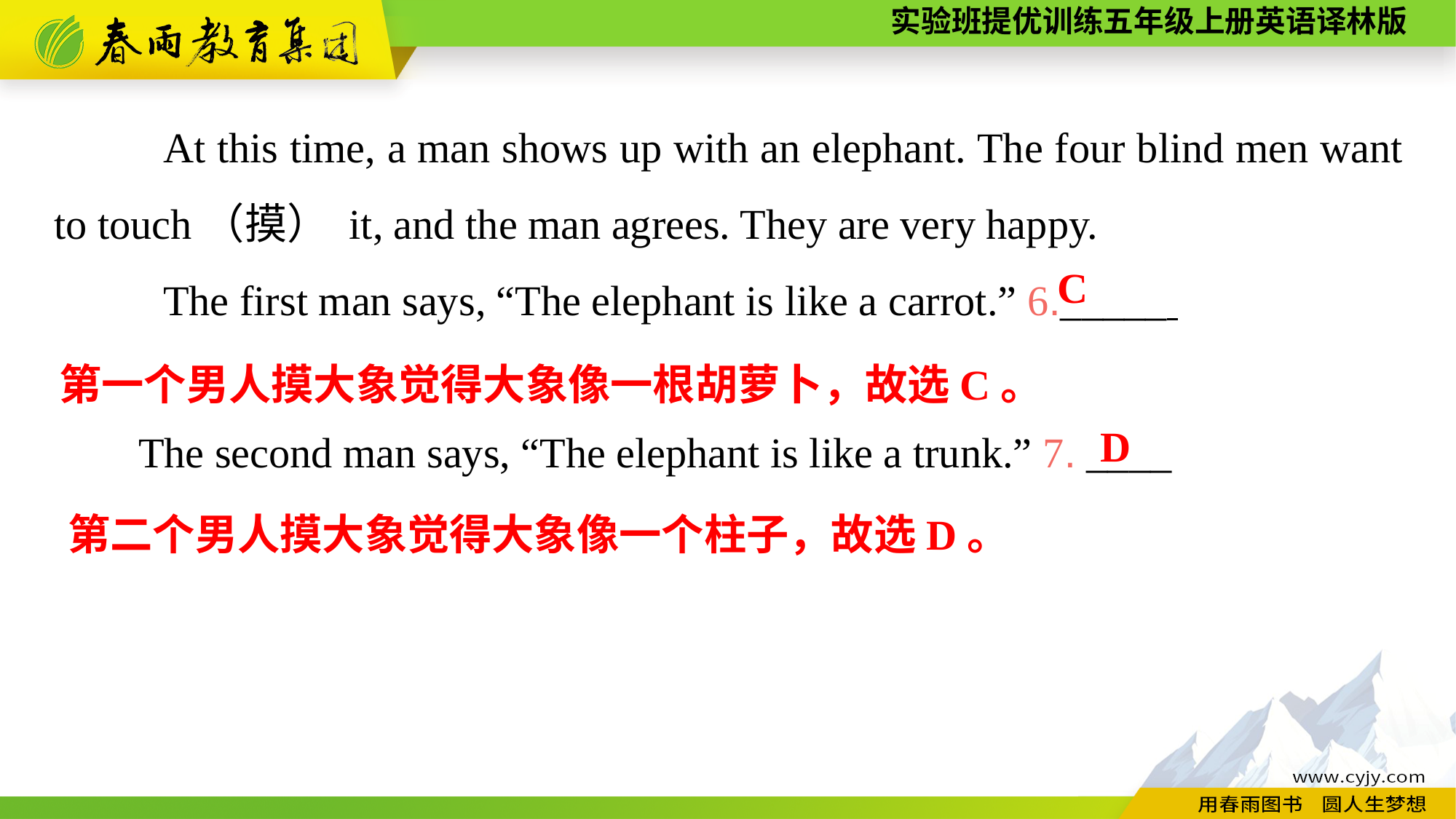

At this time, a man shows up with an elephant. The four blind men want to touch（摸） it, and the man agrees. They are very happy.
	The first man says, “The elephant is like a carrot.” 6._____

        The second man says, “The elephant is like a trunk.” 7. ____
C
第一个男人摸大象觉得大象像一根胡萝卜，故选C。
D
第二个男人摸大象觉得大象像一个柱子，故选D。